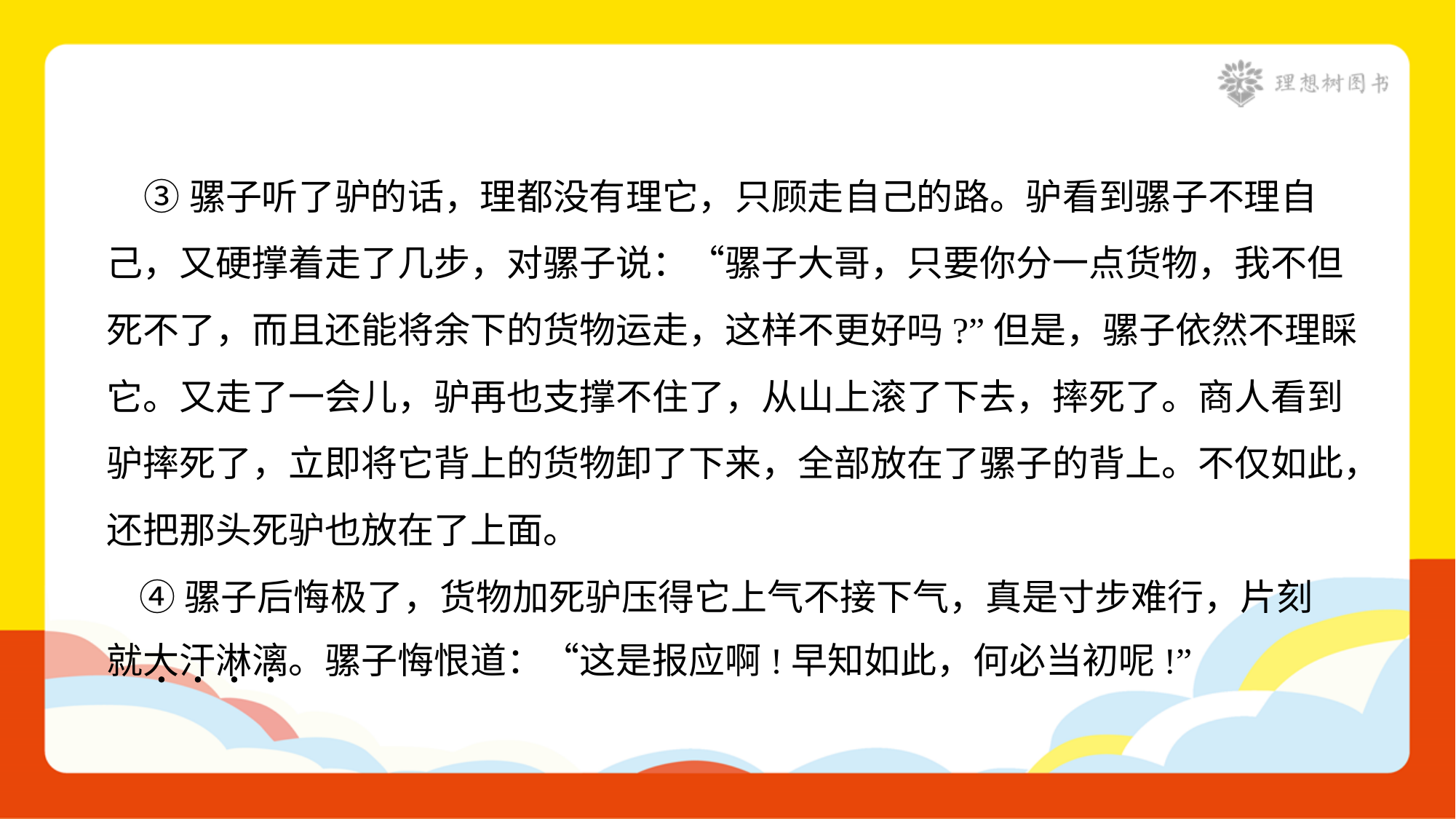

③骡子听了驴的话，理都没有理它，只顾走自己的路。驴看到骡子不理自
己，又硬撑着走了几步，对骡子说：“骡子大哥，只要你分一点货物，我不但
死不了，而且还能将余下的货物运走，这样不更好吗?”但是，骡子依然不理睬
它。又走了一会儿，驴再也支撑不住了，从山上滚了下去，摔死了。商人看到
驴摔死了，立即将它背上的货物卸了下来，全部放在了骡子的背上。不仅如此，
还把那头死驴也放在了上面。
    ④骡子后悔极了，货物加死驴压得它上气不接下气，真是寸步难行，片刻
就大汗淋漓。骡子悔恨道：“这是报应啊!早知如此，何必当初呢!”